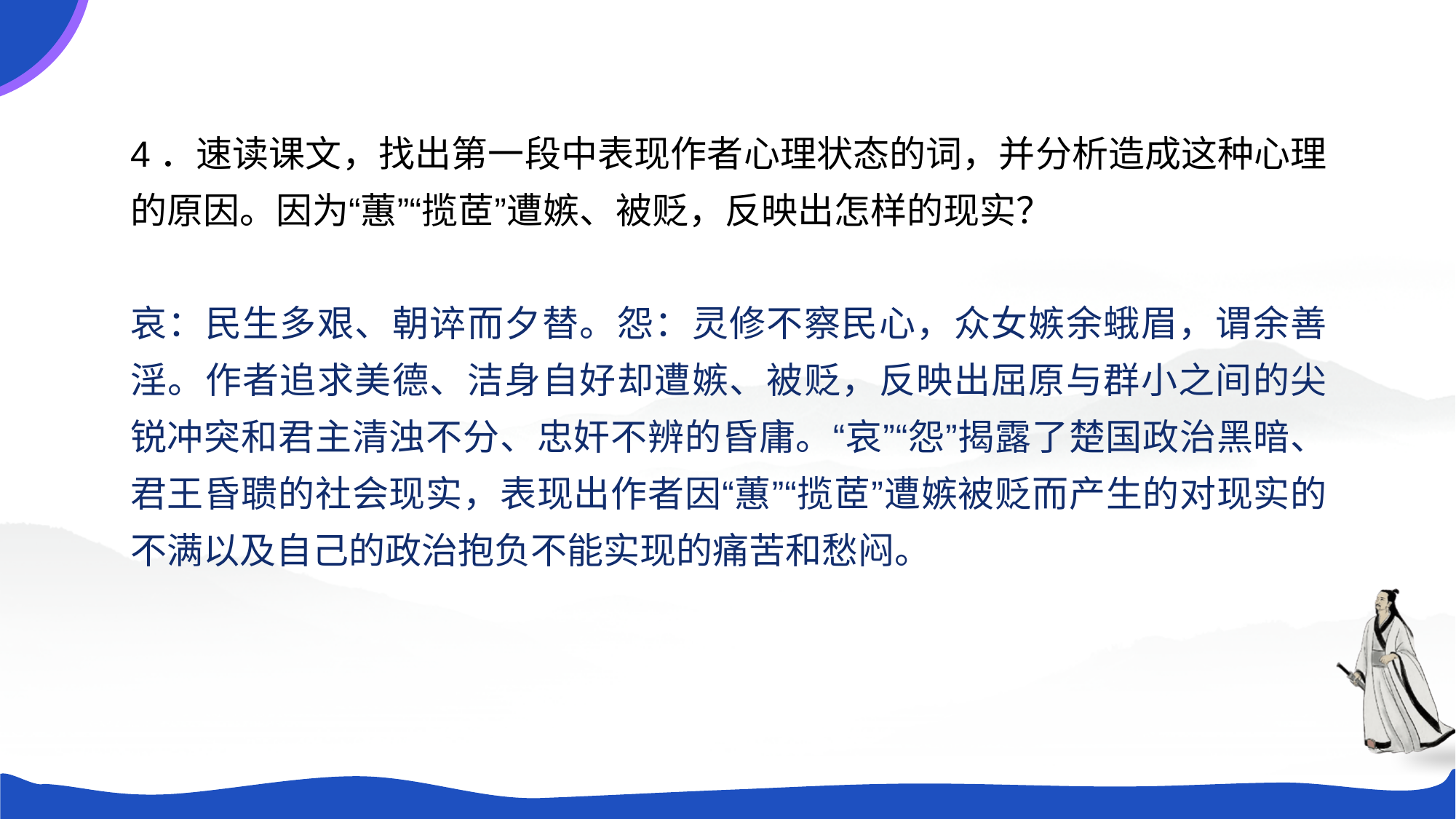

4．速读课文，找出第一段中表现作者心理状态的词，并分析造成这种心理的原因。因为“蕙”“揽茝”遭嫉、被贬，反映出怎样的现实？

哀：民生多艰、朝谇而夕替。怨：灵修不察民心，众女嫉余蛾眉，谓余善淫。作者追求美德、洁身自好却遭嫉、被贬，反映出屈原与群小之间的尖锐冲突和君主清浊不分、忠奸不辨的昏庸。“哀”“怨”揭露了楚国政治黑暗、君王昏聩的社会现实，表现出作者因“蕙”“揽茝”遭嫉被贬而产生的对现实的不满以及自己的政治抱负不能实现的痛苦和愁闷。